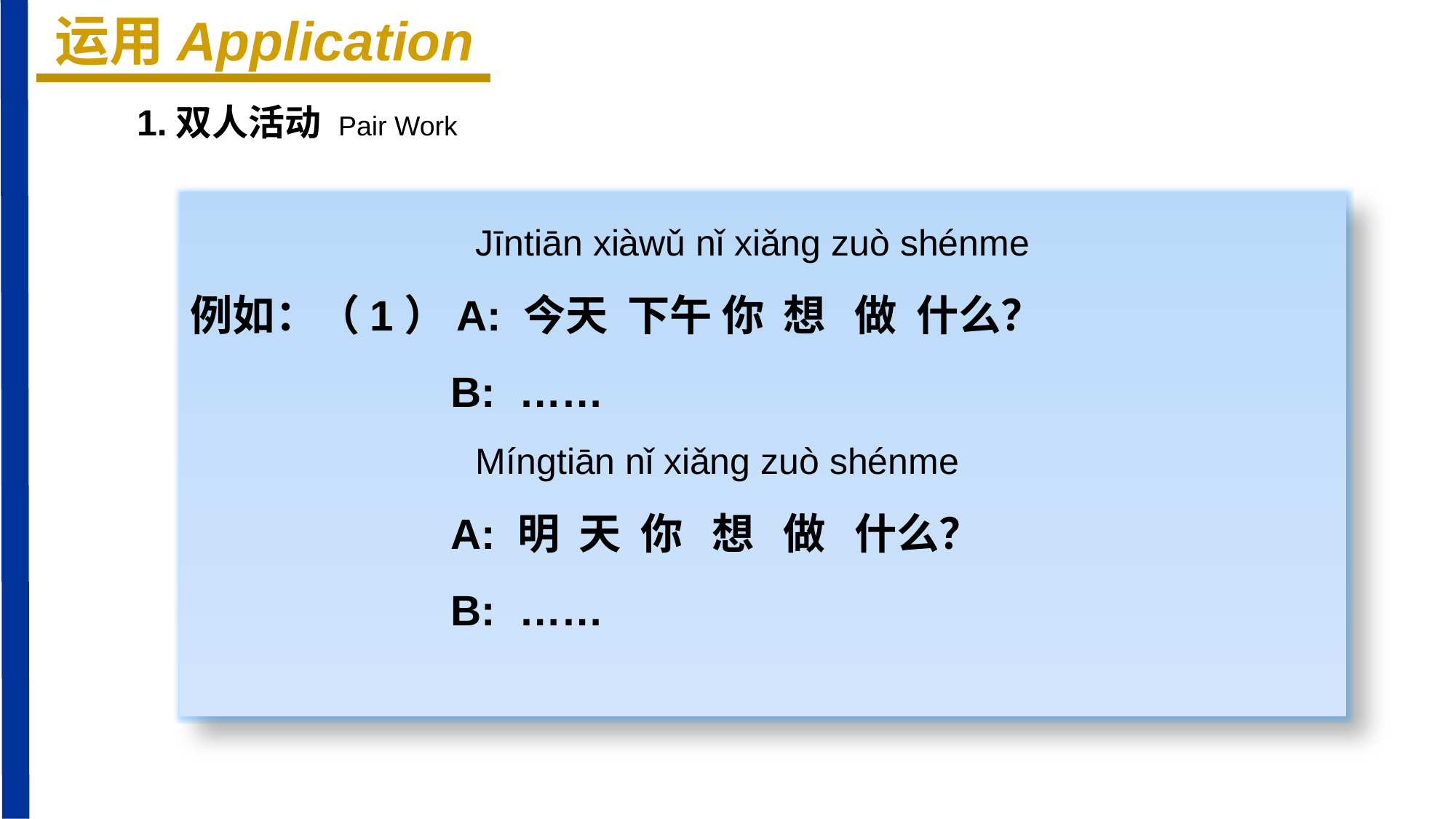

运用Application
1.双人活动 Pair Work
                            Jīntiān xiàwǔ nǐ xiǎnɡ zuò shénme
例如：（1）A: 今天  下午 你  想   做  什么？
                      B:  ……
                            Mínɡtiān nǐ xiǎnɡ zuò shénme
                      A: 明  天  你   想   做   什么？
                      B:  ……